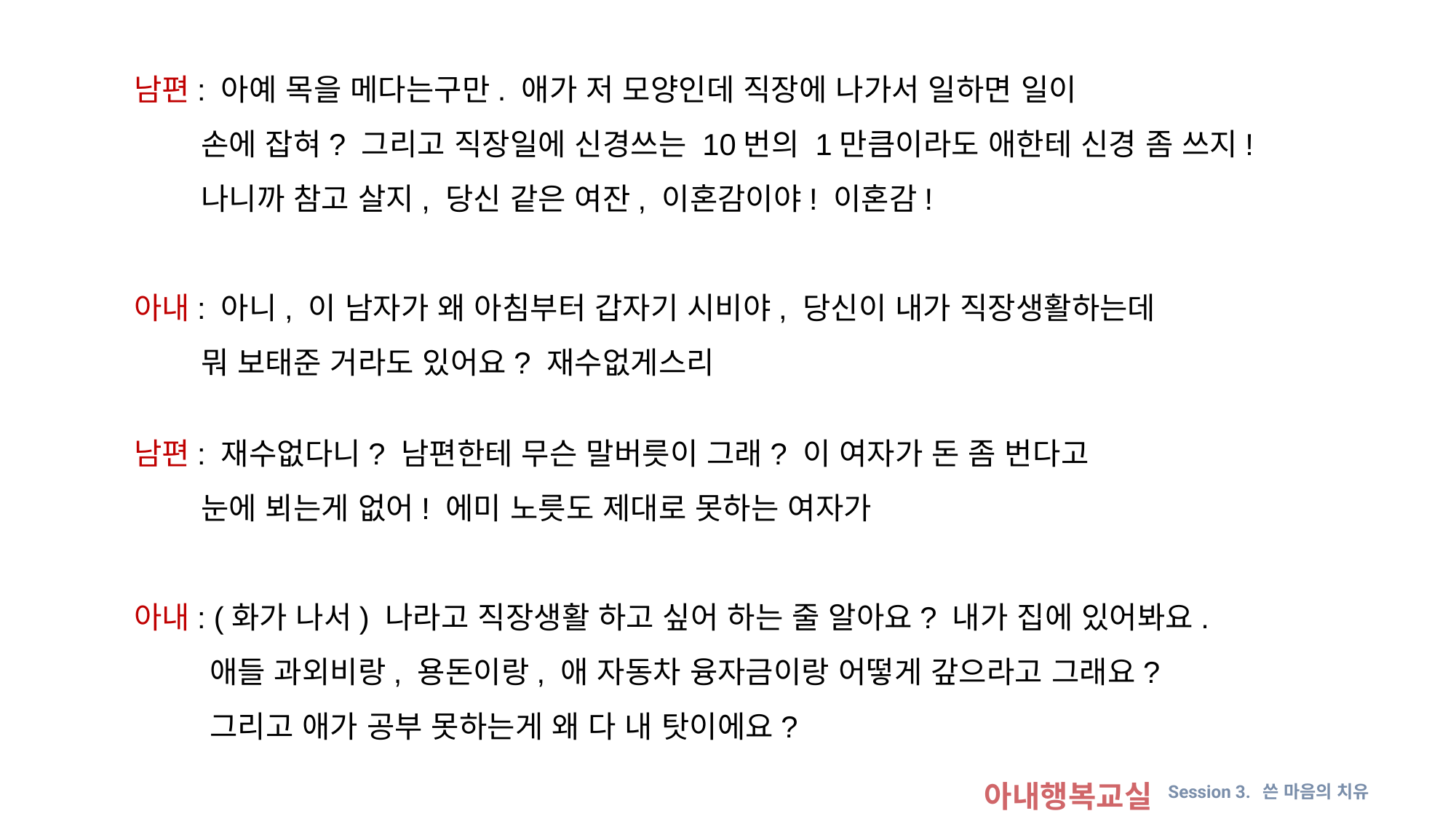

남편: 아예 목을 메다는구만. 애가 저 모양인데 직장에 나가서 일하면 일이
       손에 잡혀? 그리고 직장일에 신경쓰는 10번의 1만큼이라도 애한테 신경 좀 쓰지!
       나니까 참고 살지, 당신 같은 여잔, 이혼감이야! 이혼감!
아내: 아니, 이 남자가 왜 아침부터 갑자기 시비야, 당신이 내가 직장생활하는데
       뭐 보태준 거라도 있어요? 재수없게스리

남편: 재수없다니? 남편한테 무슨 말버릇이 그래? 이 여자가 돈 좀 번다고
       눈에 뵈는게 없어! 에미 노릇도 제대로 못하는 여자가

아내: (화가 나서) 나라고 직장생활 하고 싶어 하는 줄 알아요? 내가 집에 있어봐요.
        애들 과외비랑, 용돈이랑, 애 자동차 융자금이랑 어떻게 갚으라고 그래요?
        그리고 애가 공부 못하는게 왜 다 내 탓이에요?

아내행복교실 Session 3. 쓴 마음의 치유